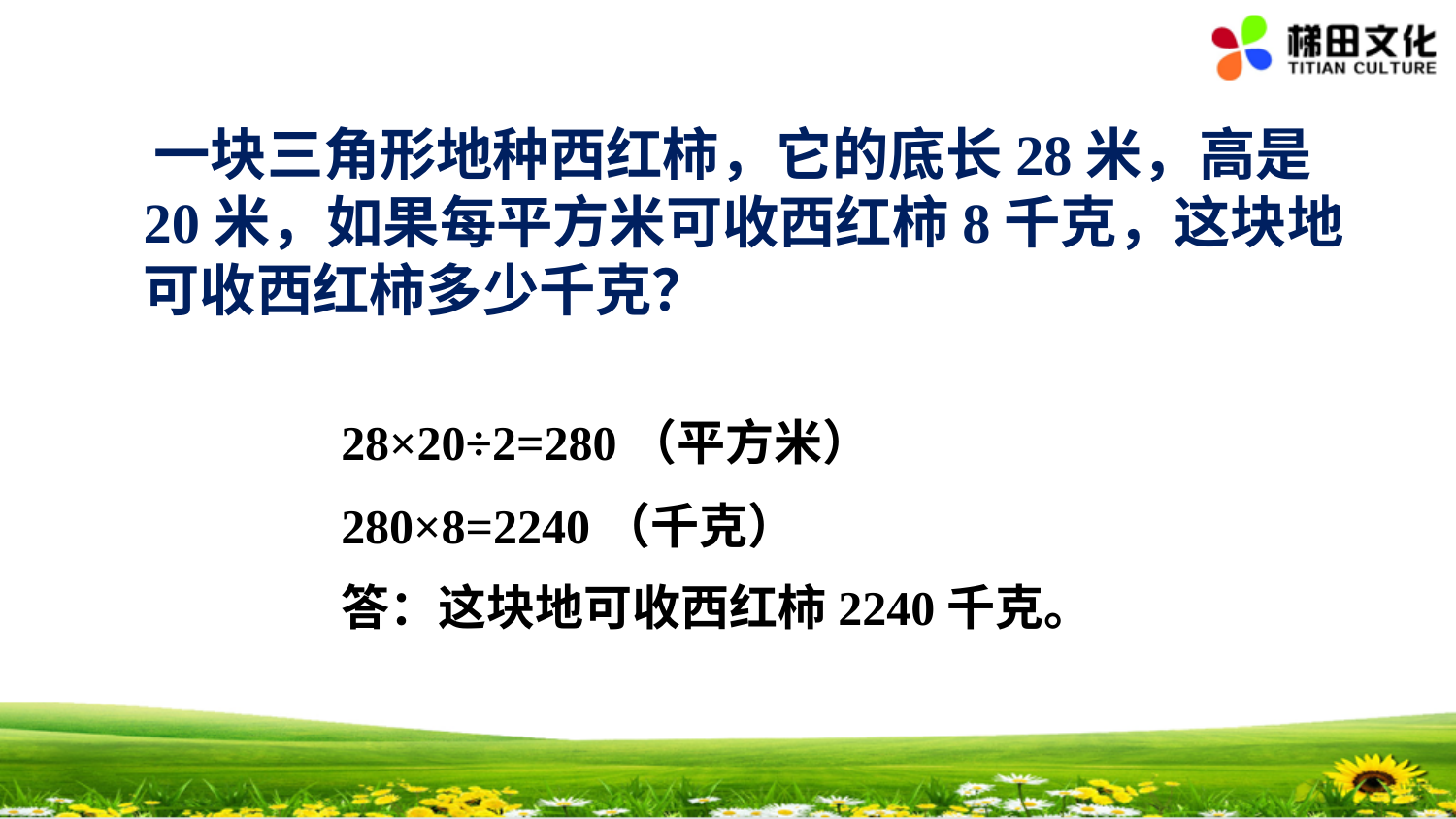

一块三角形地种西红柿，它的底长28米，高是20米，如果每平方米可收西红柿8千克，这块地可收西红柿多少千克？
28×20÷2=280（平方米）
280×8=2240（千克）
答：这块地可收西红柿2240千克。